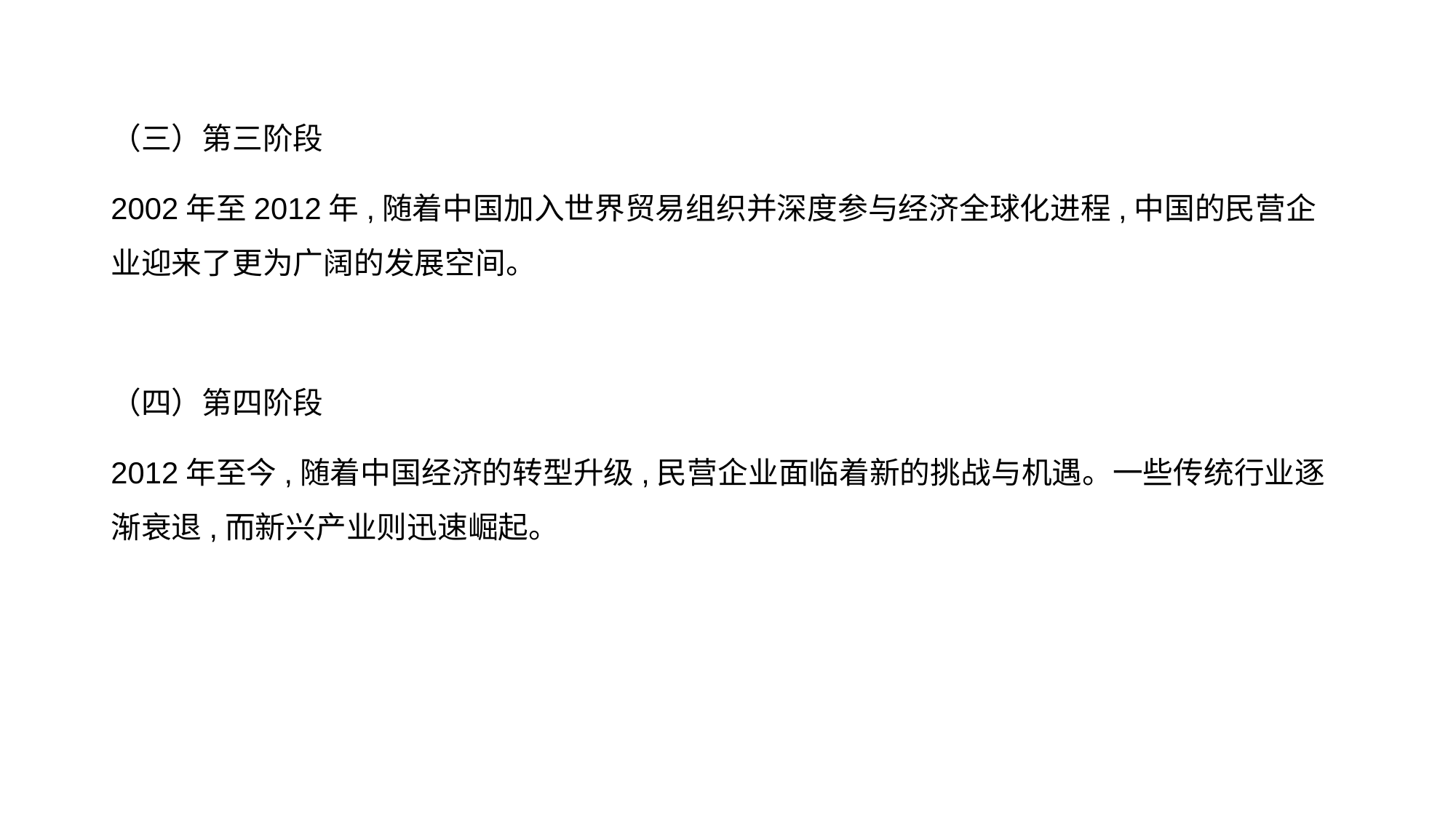

（三）第三阶段
2002年至2012年,随着中国加入世界贸易组织并深度参与经济全球化进程,中国的民营企业迎来了更为广阔的发展空间。

（四）第四阶段
2012年至今,随着中国经济的转型升级,民营企业面临着新的挑战与机遇。一些传统行业逐渐衰退,而新兴产业则迅速崛起。